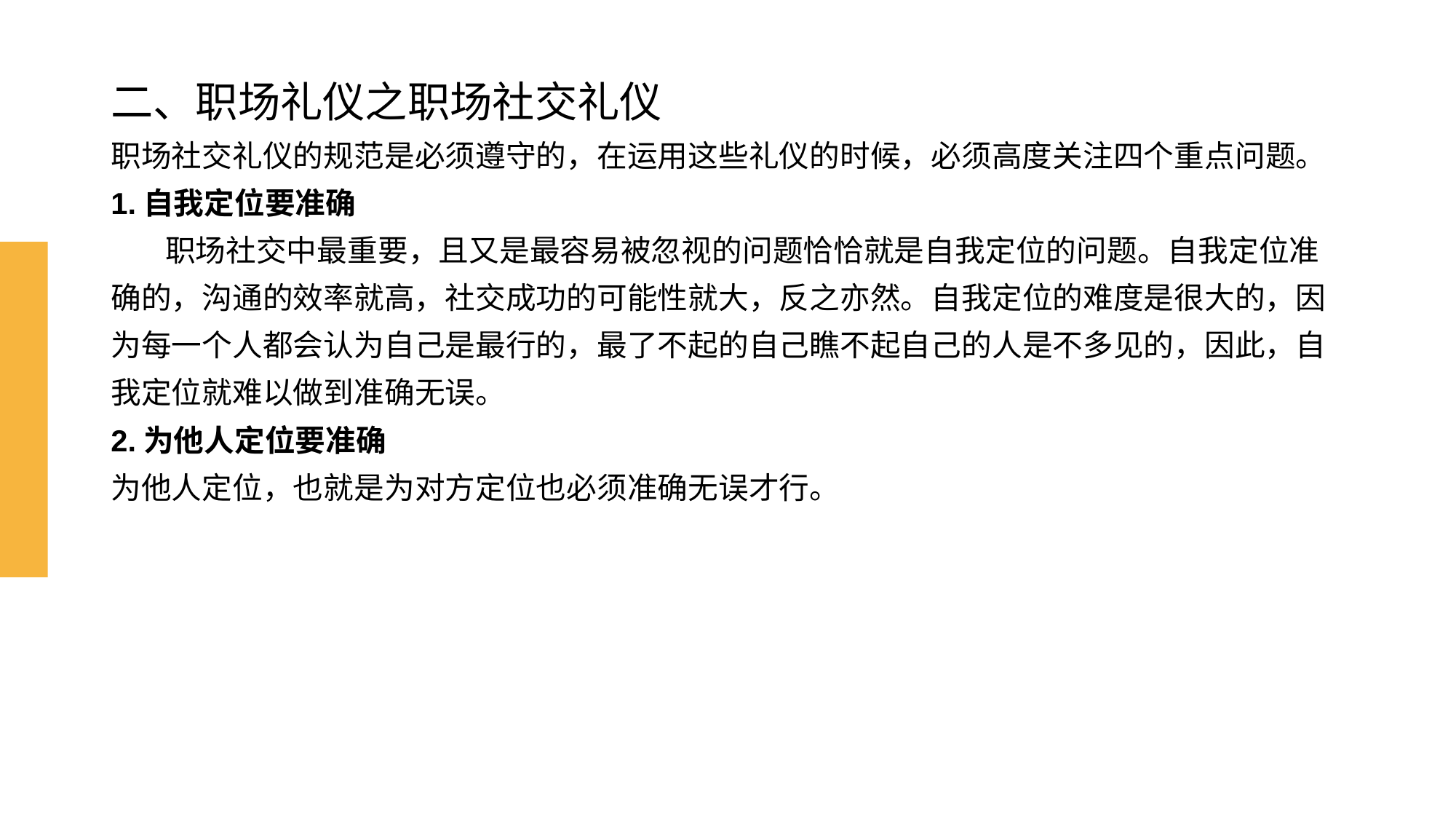

# 二、职场礼仪之职场社交礼仪
职场社交礼仪的规范是必须遵守的，在运用这些礼仪的时候，必须高度关注四个重点问题。
1.自我定位要准确
       职场社交中最重要，且又是最容易被忽视的问题恰恰就是自我定位的问题。自我定位准确的，沟通的效率就高，社交成功的可能性就大，反之亦然。自我定位的难度是很大的，因为每一个人都会认为自己是最行的，最了不起的自己瞧不起自己的人是不多见的，因此，自我定位就难以做到准确无误。
2.为他人定位要准确
为他人定位，也就是为对方定位也必须准确无误才行。